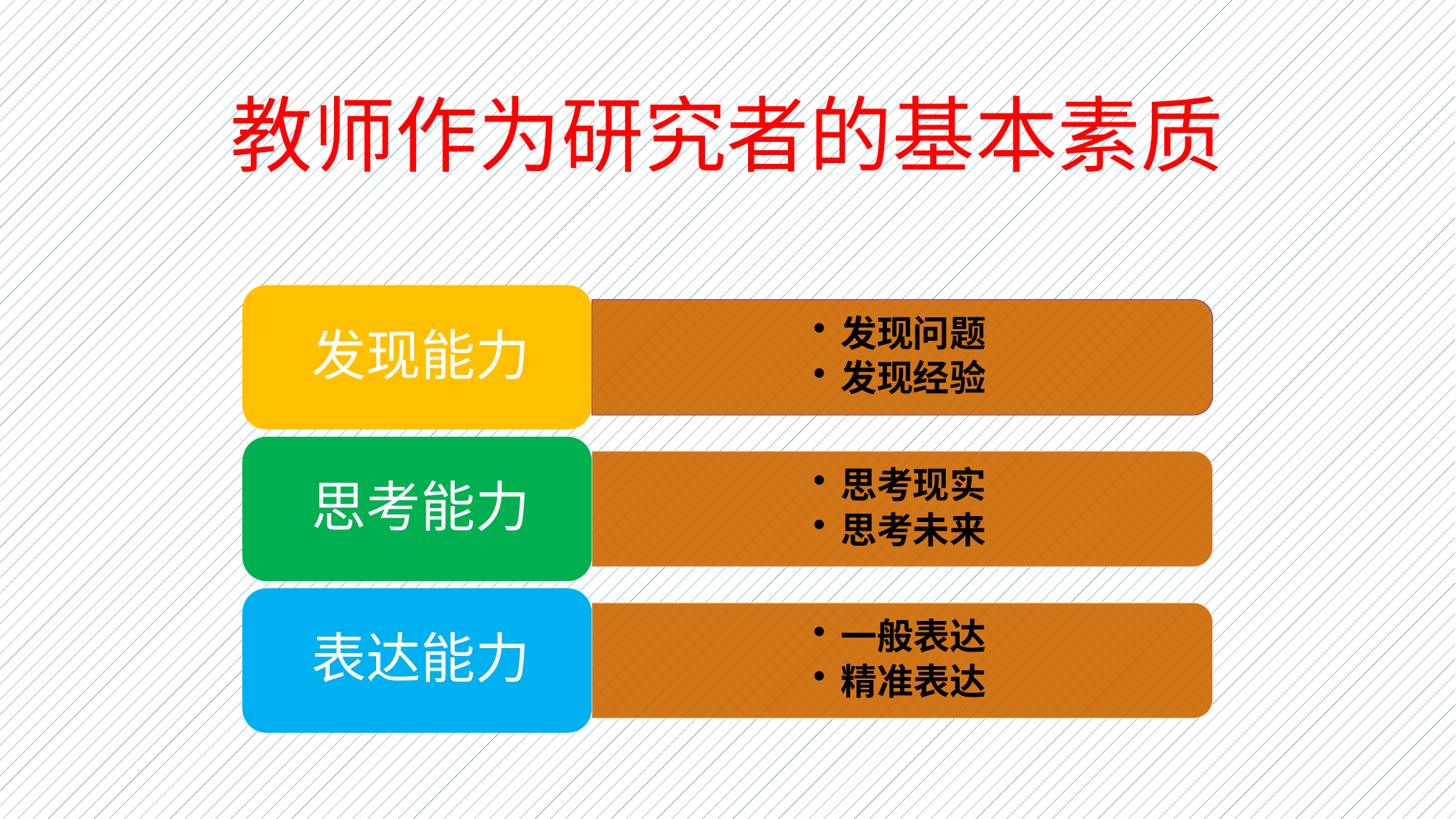

# 教师作为研究者的基本素质
发现问题
发现经验
发现能力
思考现实
思考未来
思考能力
一般表达
精准表达
表达能力